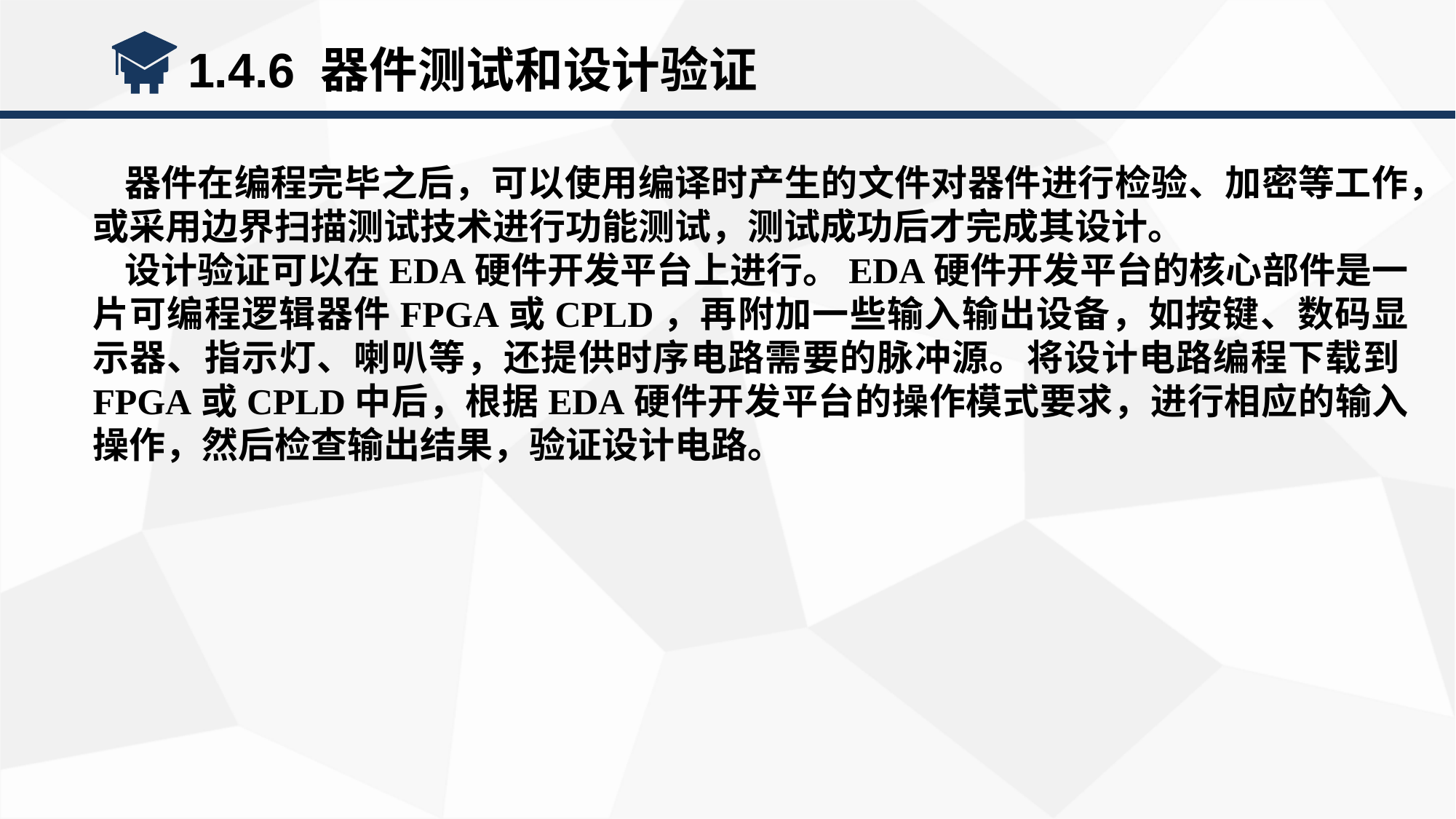

1.4.6 器件测试和设计验证

器件在编程完毕之后，可以使用编译时产生的文件对器件进行检验、加密等工作，或采用边界扫描测试技术进行功能测试，测试成功后才完成其设计。
设计验证可以在EDA硬件开发平台上进行。EDA硬件开发平台的核心部件是一片可编程逻辑器件FPGA或CPLD，再附加一些输入输出设备，如按键、数码显示器、指示灯、喇叭等，还提供时序电路需要的脉冲源。将设计电路编程下载到FPGA或CPLD中后，根据EDA硬件开发平台的操作模式要求，进行相应的输入操作，然后检查输出结果，验证设计电路。